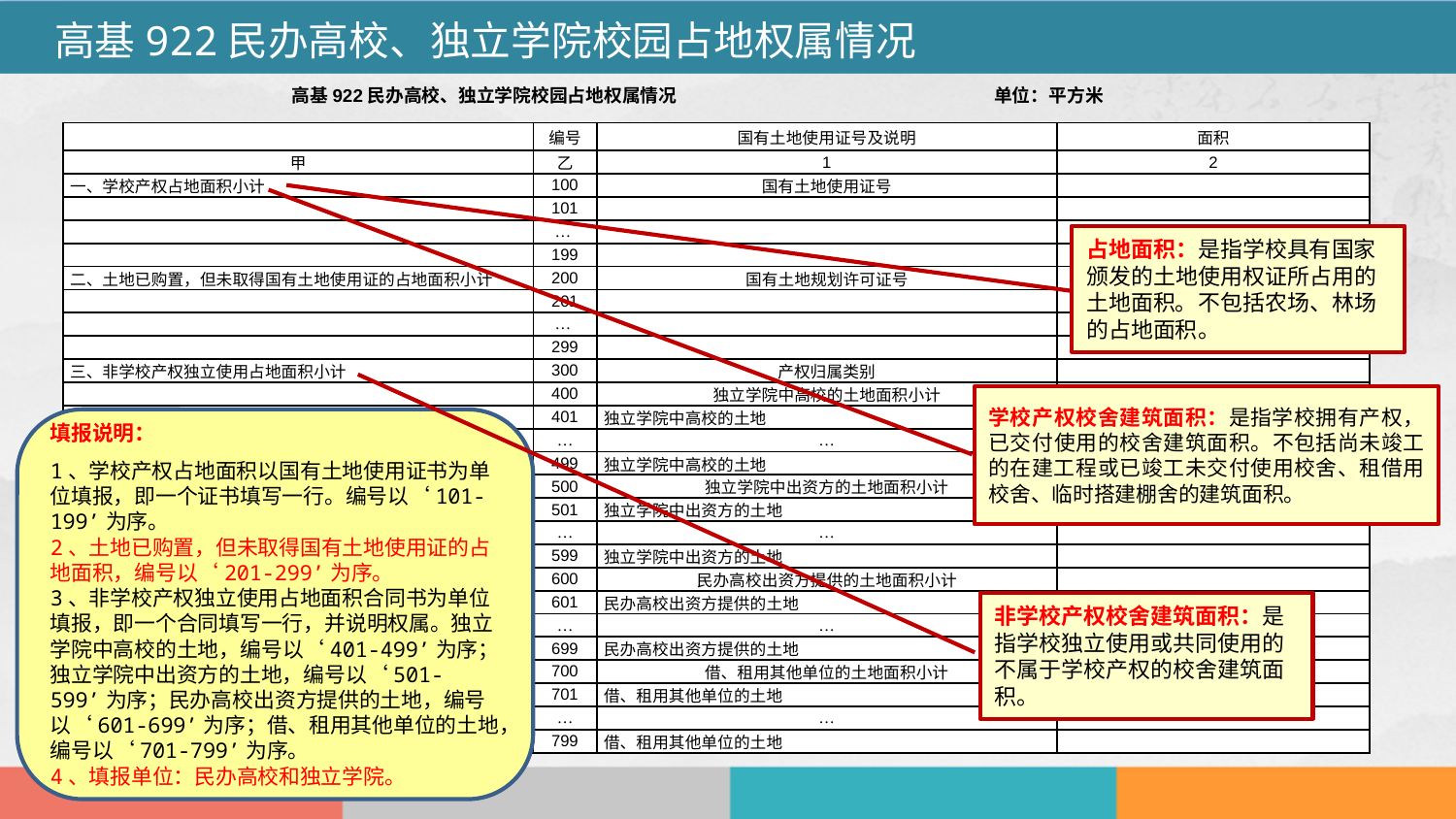

高基922民办高校、独立学院校园占地权属情况
高基922民办高校、独立学院校园占地权属情况                                                                             单位：平方米
|  | 编号 | 国有土地使用证号及说明 | 面积 |
| --- | --- | --- | --- |
| 甲 | 乙 | 1 | 2 |
| 一、学校产权占地面积小计 | 100 | 国有土地使用证号 |  |
|  | 101 |  |  |
|  | … |  |  |
|  | 199 |  |  |
| 二、土地已购置，但未取得国有土地使用证的占地面积小计 | 200 | 国有土地规划许可证号 |  |
|  | 201 |  |  |
|  | … |  |  |
|  | 299 |  |  |
| 三、非学校产权独立使用占地面积小计 | 300 | 产权归属类别 |  |
|  | 400 | 独立学院中高校的土地面积小计 |  |
|  | 401 | 独立学院中高校的土地 |  |
|  | … | … |  |
|  | 499 | 独立学院中高校的土地 |  |
|  | 500 | 独立学院中出资方的土地面积小计 |  |
|  | 501 | 独立学院中出资方的土地 |  |
|  | … | … |  |
|  | 599 | 独立学院中出资方的土地 |  |
|  | 600 | 民办高校出资方提供的土地面积小计 |  |
|  | 601 | 民办高校出资方提供的土地 |  |
|  | … | … |  |
|  | 699 | 民办高校出资方提供的土地 |  |
|  | 700 | 借、租用其他单位的土地面积小计 |  |
|  | 701 | 借、租用其他单位的土地 |  |
|  | … | … |  |
|  | 799 | 借、租用其他单位的土地 |  |
占地面积：是指学校具有国家颁发的土地使用权证所占用的土地面积。不包括农场、林场的占地面积。
学校产权校舍建筑面积：是指学校拥有产权，已交付使用的校舍建筑面积。不包括尚未竣工的在建工程或已竣工未交付使用校舍、租借用校舍、临时搭建棚舍的建筑面积。
填报说明：
1、学校产权占地面积以国有土地使用证书为单位填报，即一个证书填写一行。编号以‘101-199’为序。
2、土地已购置，但未取得国有土地使用证的占地面积，编号以‘201-299’为序。
3、非学校产权独立使用占地面积合同书为单位填报，即一个合同填写一行，并说明权属。独立学院中高校的土地，编号以‘401-499’为序；独立学院中出资方的土地，编号以‘501-599’为序；民办高校出资方提供的土地，编号以‘601-699’为序；借、租用其他单位的土地，编号以‘701-799’为序。
4、填报单位：民办高校和独立学院。
非学校产权校舍建筑面积：是指学校独立使用或共同使用的不属于学校产权的校舍建筑面积。